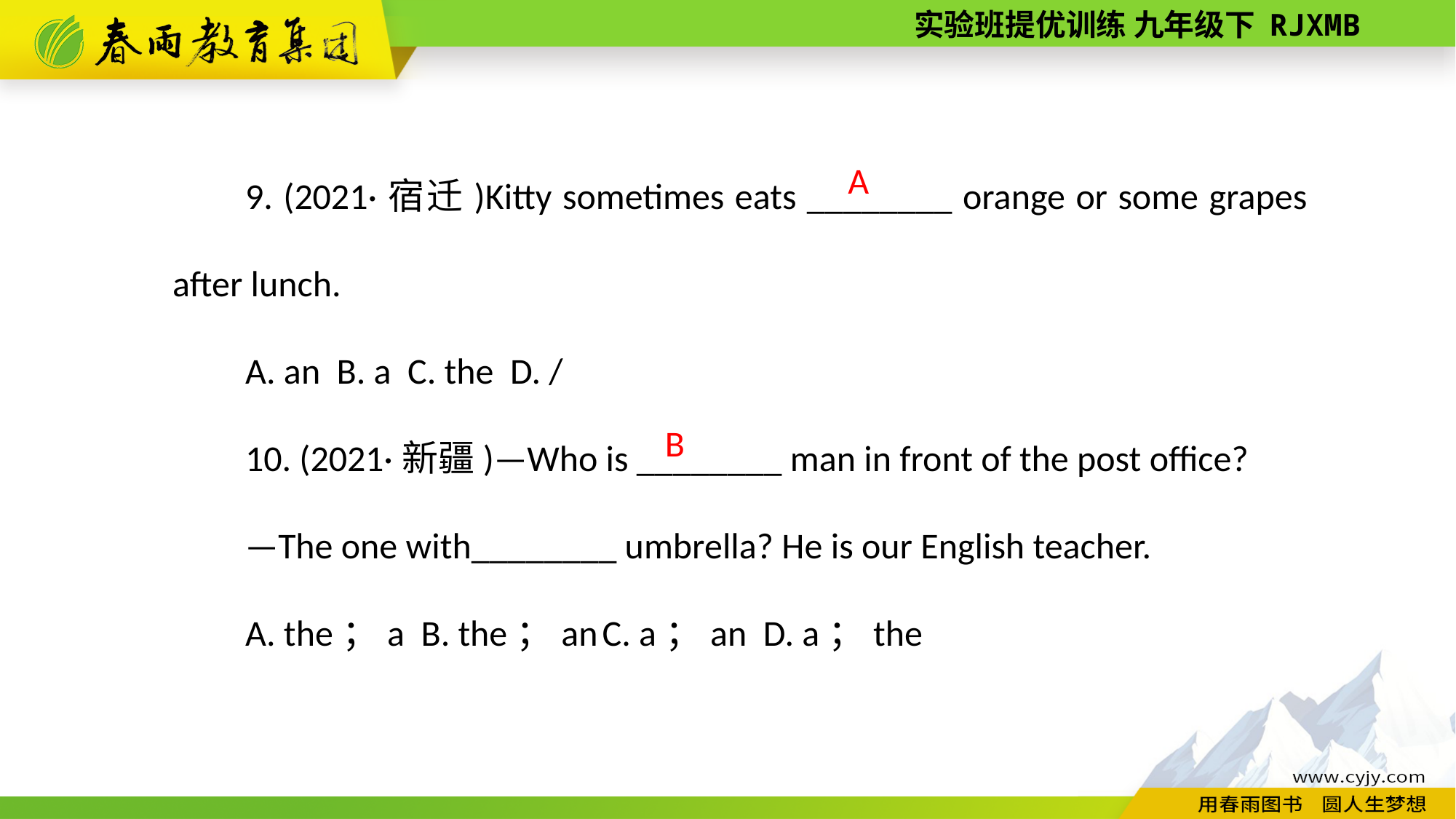

9. (2021·宿迁)Kitty sometimes eats ________ orange or some grapes after lunch.
A. an  B. a  C. the  D. /
10. (2021·新疆)—Who is ________ man in front of the post office?
—The one with________ umbrella? He is our English teacher.
A. the；a  B. the；an C. a；an  D. a；the
A
B